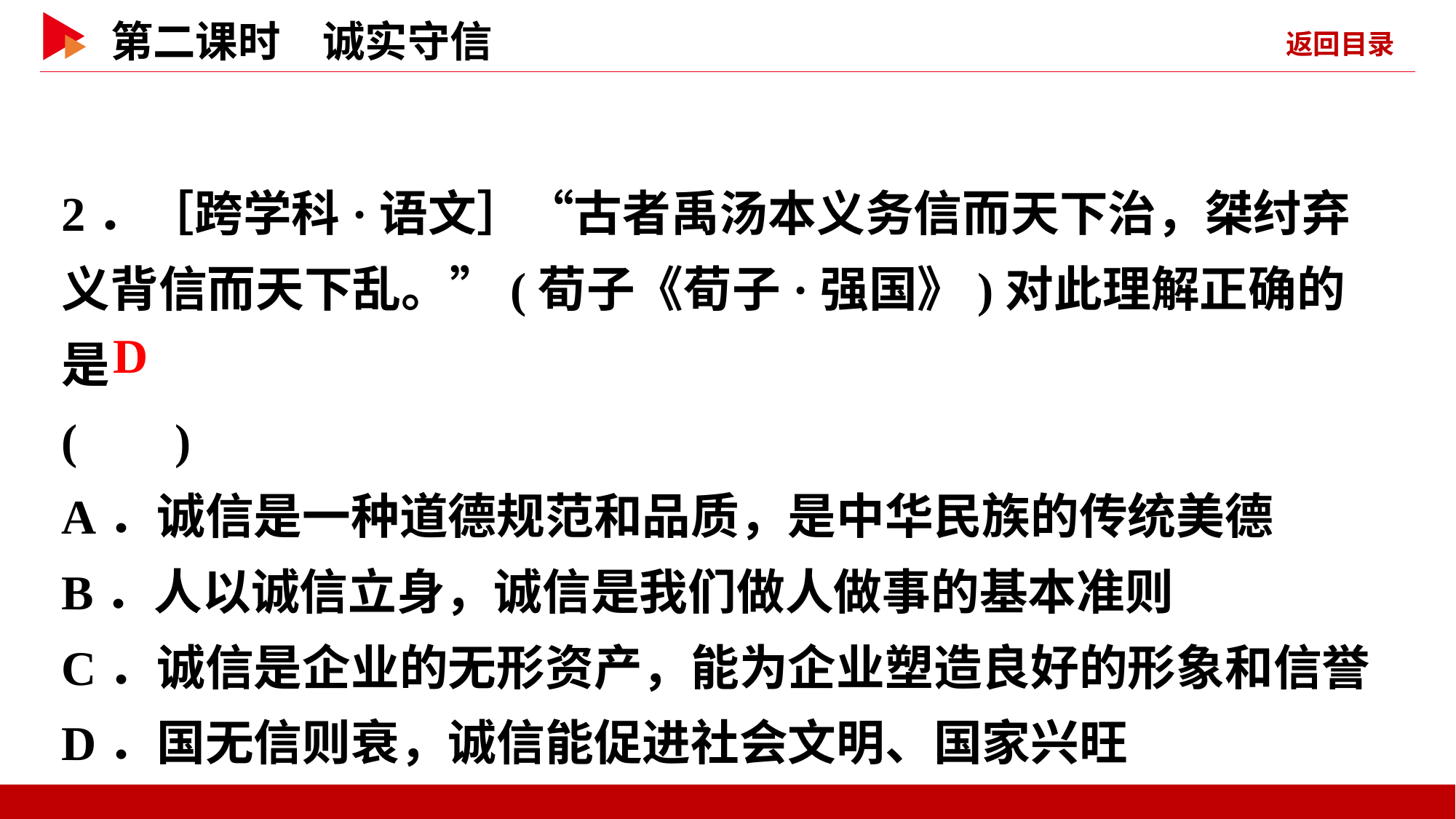

2．［跨学科·语文］“古者禹汤本义务信而天下治，桀纣弃义背信而天下乱。”(荀子《荀子·强国》)对此理解正确的是
(        )
A．诚信是一种道德规范和品质，是中华民族的传统美德
B．人以诚信立身，诚信是我们做人做事的基本准则
C．诚信是企业的无形资产，能为企业塑造良好的形象和信誉
D．国无信则衰，诚信能促进社会文明、国家兴旺
   D